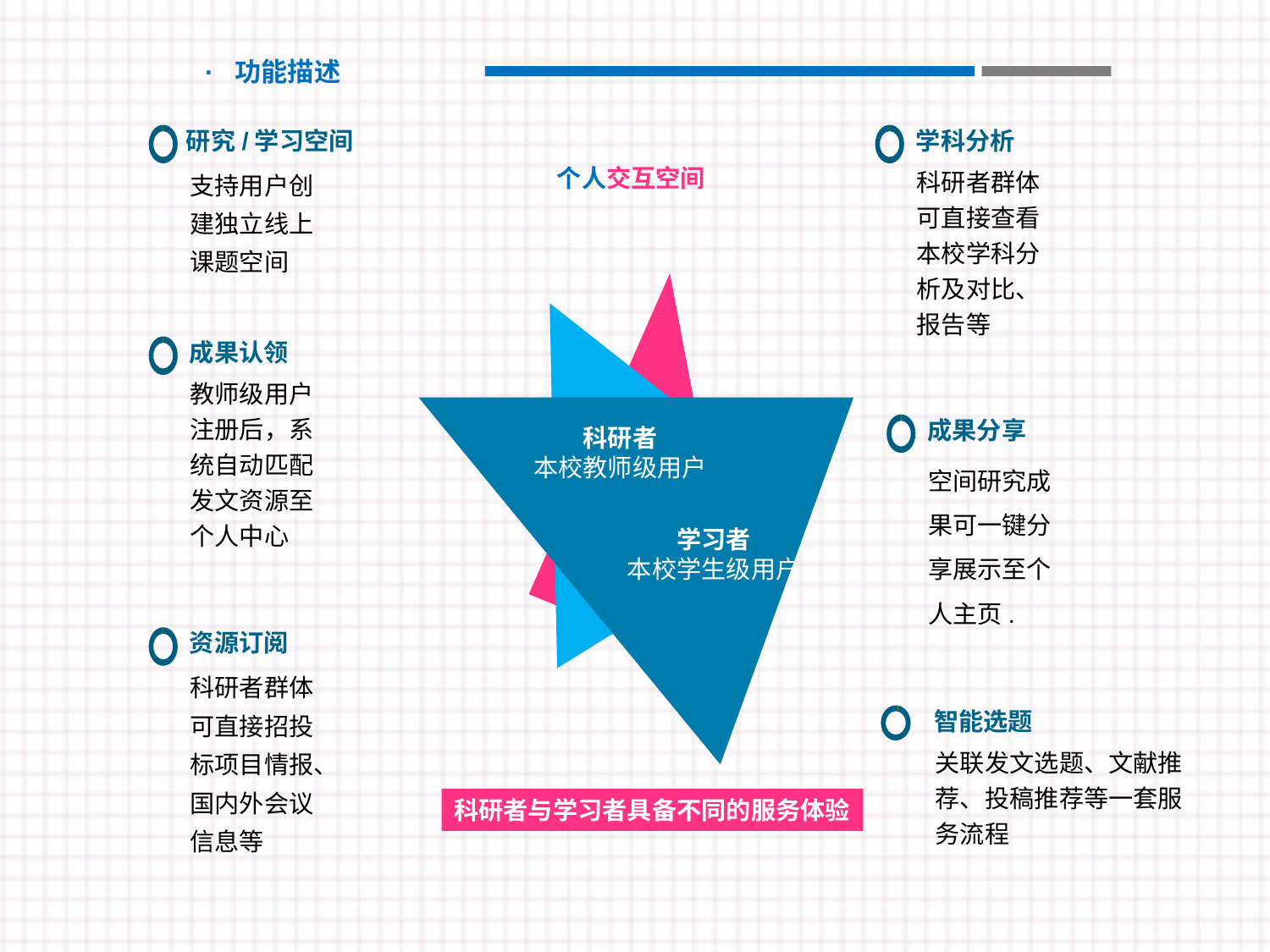

·  功能描述

学科分析

科研者群体可直接查看本校学科分析及对比、报告等
研究/学习空间

支持用户创建独立线上课题空间
个人交互空间
成果认领

教师级用户注册后，系统自动匹配发文资源至个人中心

成果分享

空间研究成果可一键分享展示至个人主页.
科研者
本校教师级用户
学习者
本校学生级用户
资源订阅

科研者群体可直接招投标项目情报、国内外会议信息等
智能选题

关联发文选题、文献推荐、投稿推荐等一套服务流程
科研者与学习者具备不同的服务体验